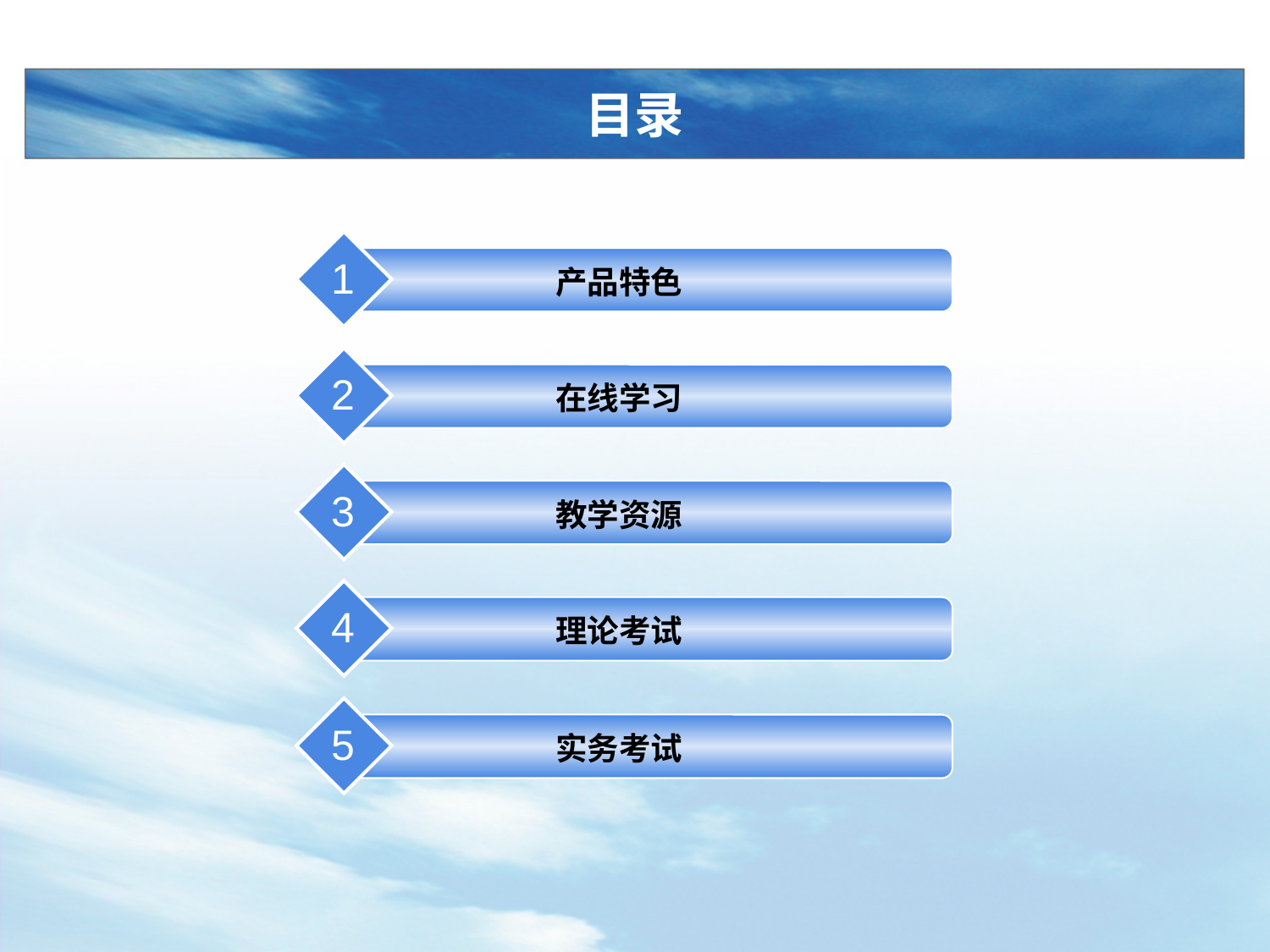

# 目录

1

产品特色

2

在线学习

3

教学资源

4

理论考试

5

实务考试